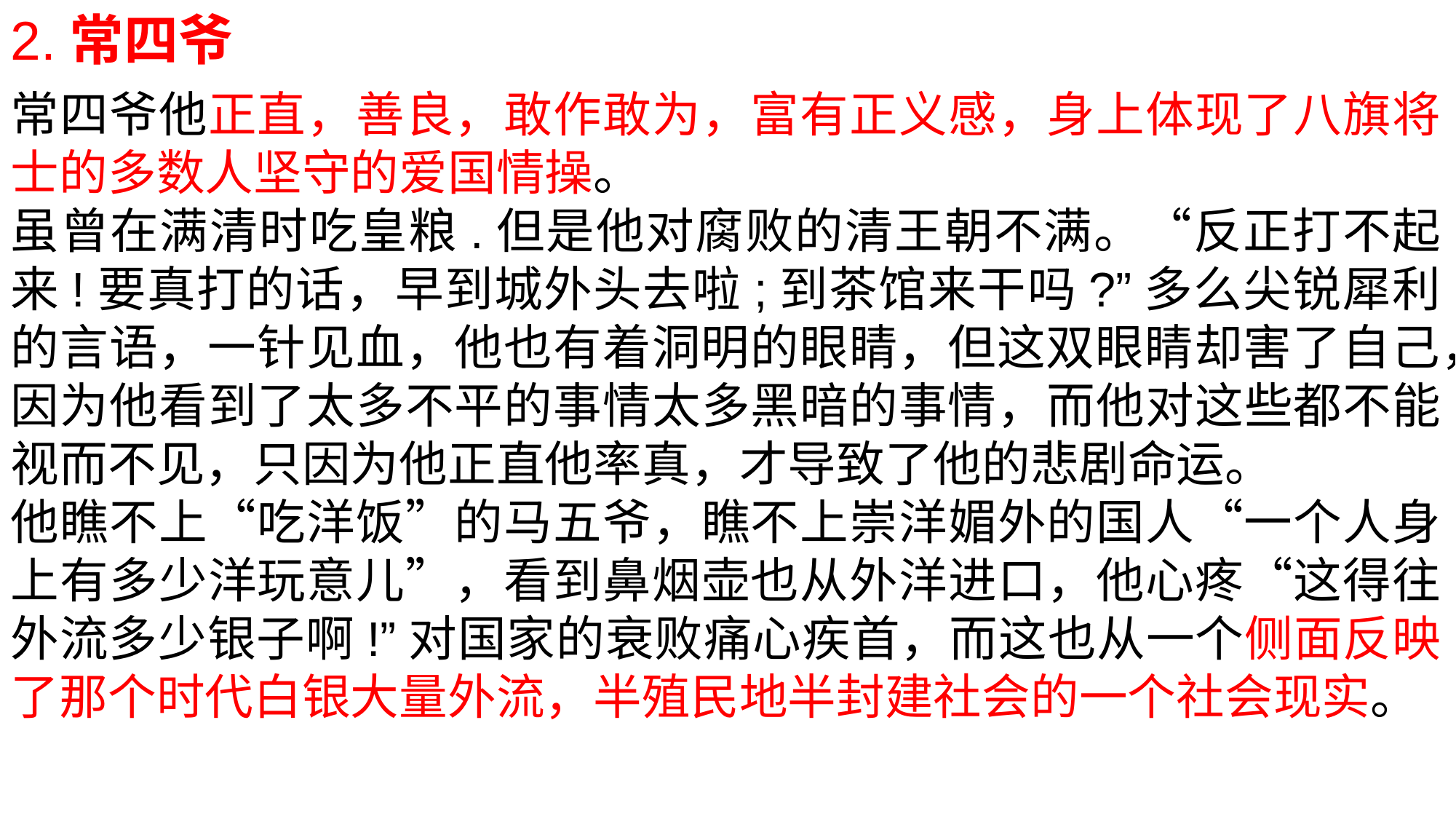

2.常四爷
常四爷他正直，善良，敢作敢为，富有正义感，身上体现了八旗将士的多数人坚守的爱国情操。
虽曾在满清时吃皇粮.但是他对腐败的清王朝不满。“反正打不起来!要真打的话，早到城外头去啦;到茶馆来干吗?”多么尖锐犀利的言语，一针见血，他也有着洞明的眼睛，但这双眼睛却害了自己，因为他看到了太多不平的事情太多黑暗的事情，而他对这些都不能视而不见，只因为他正直他率真，才导致了他的悲剧命运。
他瞧不上“吃洋饭”的马五爷，瞧不上崇洋媚外的国人“一个人身上有多少洋玩意儿”，看到鼻烟壶也从外洋进口，他心疼“这得往外流多少银子啊!”对国家的衰败痛心疾首，而这也从一个侧面反映了那个时代白银大量外流，半殖民地半封建社会的一个社会现实。